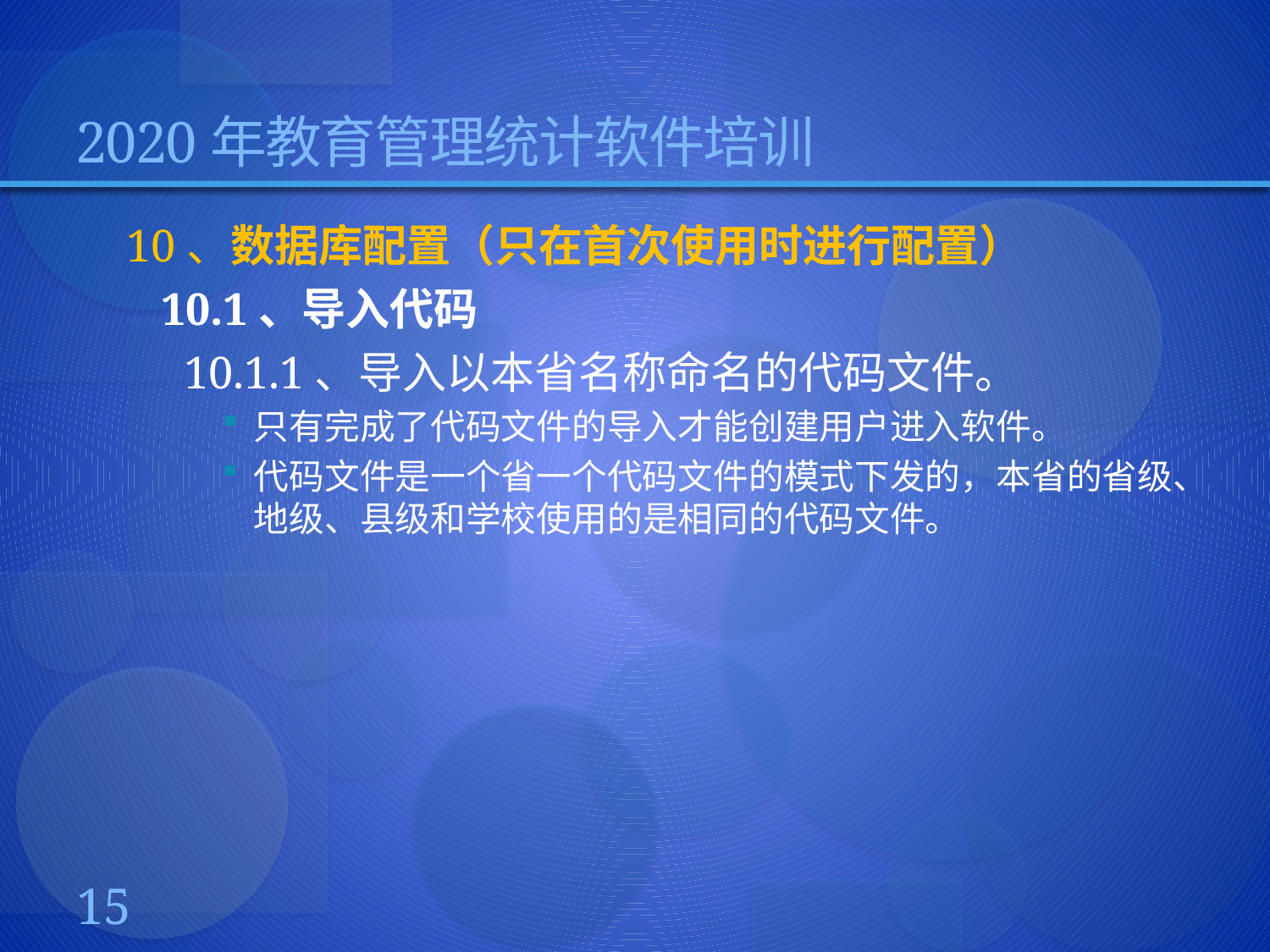

# 2020年教育管理统计软件培训
10、数据库配置（只在首次使用时进行配置）
   10.1、导入代码
     10.1.1、导入以本省名称命名的代码文件。
只有完成了代码文件的导入才能创建用户进入软件。
代码文件是一个省一个代码文件的模式下发的，本省的省级、地级、县级和学校使用的是相同的代码文件。
15